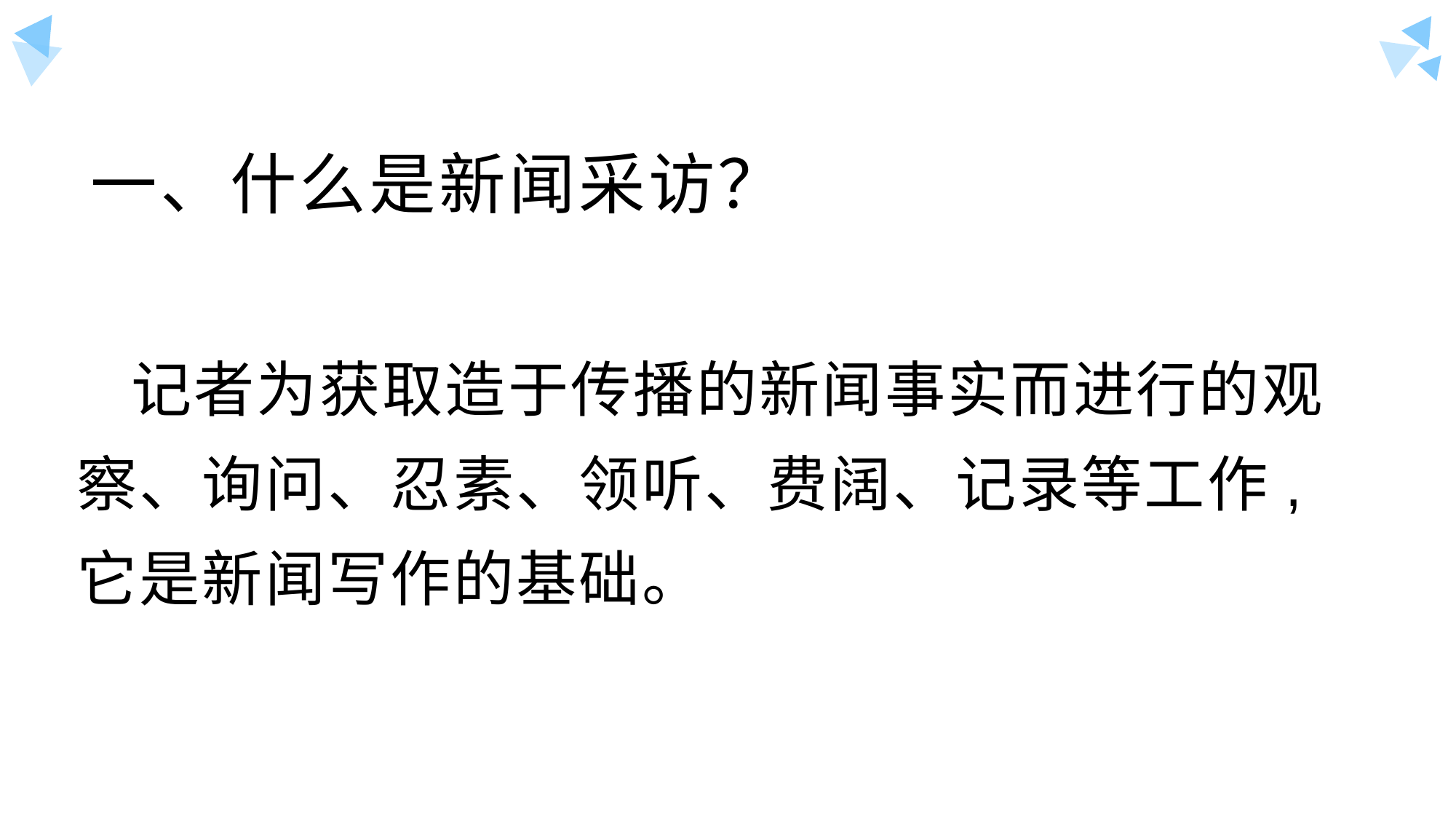

# 一、什么是新闻采访？
记者为获取造于传播的新闻事实而进行的观察、询问、忍素、领听、费阔、记录等工作,它是新闻写作的基础。